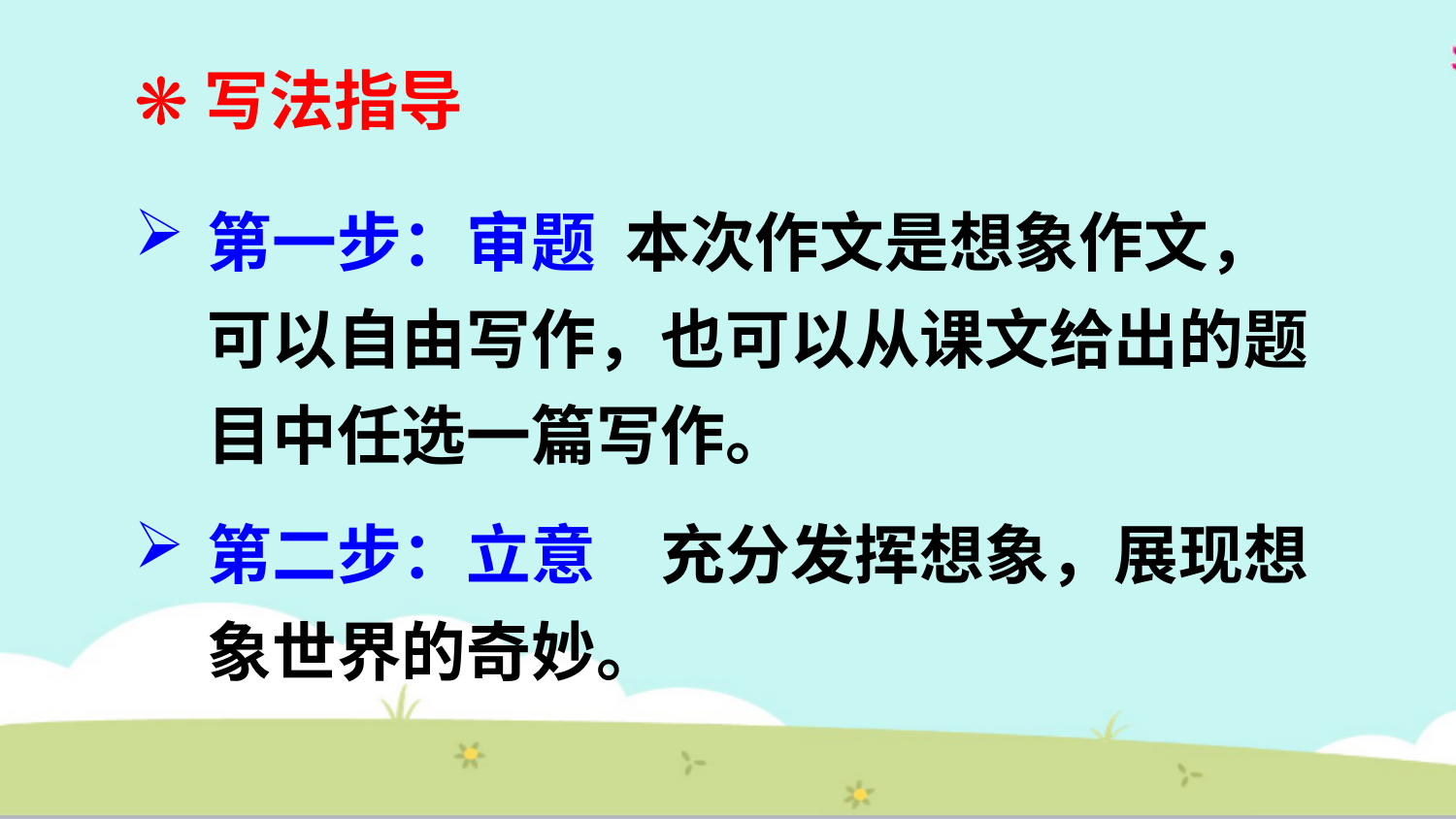

❋写法指导
第一步：审题  本次作文是想象作文，可以自由写作，也可以从课文给出的题目中任选一篇写作。
第二步：立意　充分发挥想象，展现想象世界的奇妙。